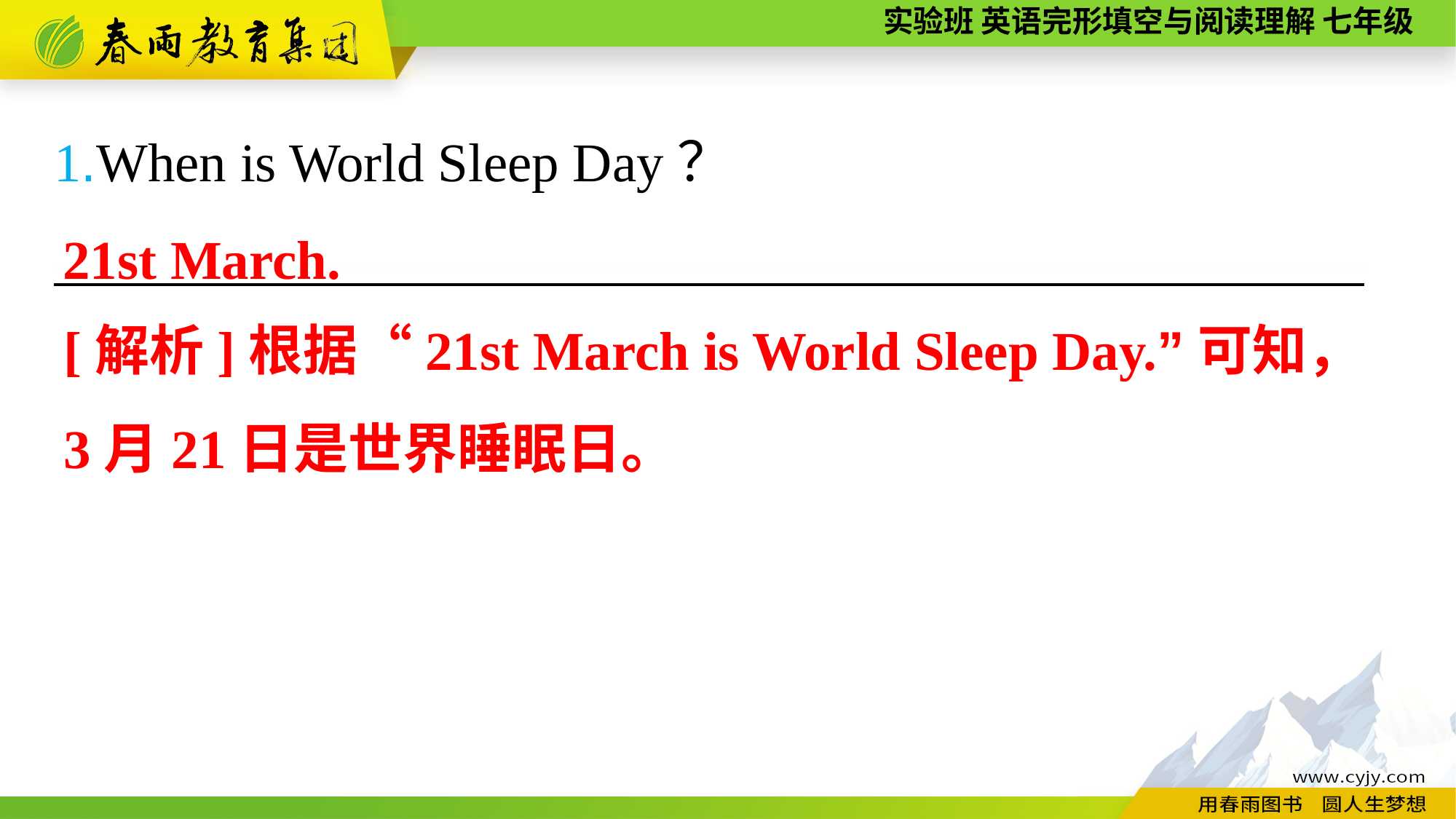

1.When is World Sleep Day？
————————————————————————
21st March.
[解析]根据“21st March is World Sleep Day.”可知，3月21日是世界睡眠日。